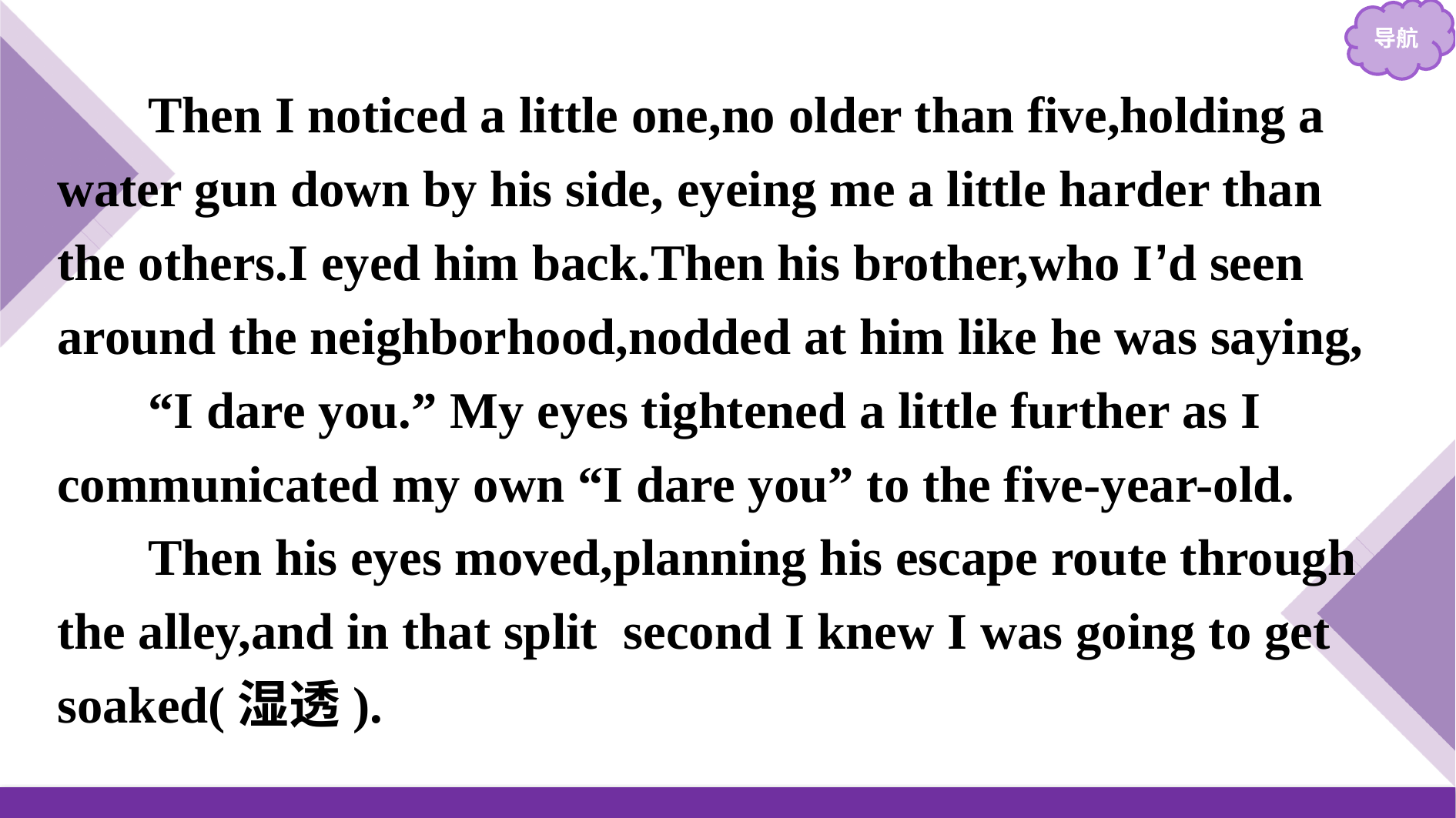

Then I noticed a little one,no older than five,holding a water gun down by his side, eyeing me a little harder than the others.I eyed him back.Then his brother,who I’d seen around the neighborhood,nodded at him like he was saying,
“I dare you.” My eyes tightened a little further as I communicated my own “I dare you” to the five-year-old.
Then his eyes moved,planning his escape route through the alley,and in that split  second I knew I was going to get soaked(湿透).